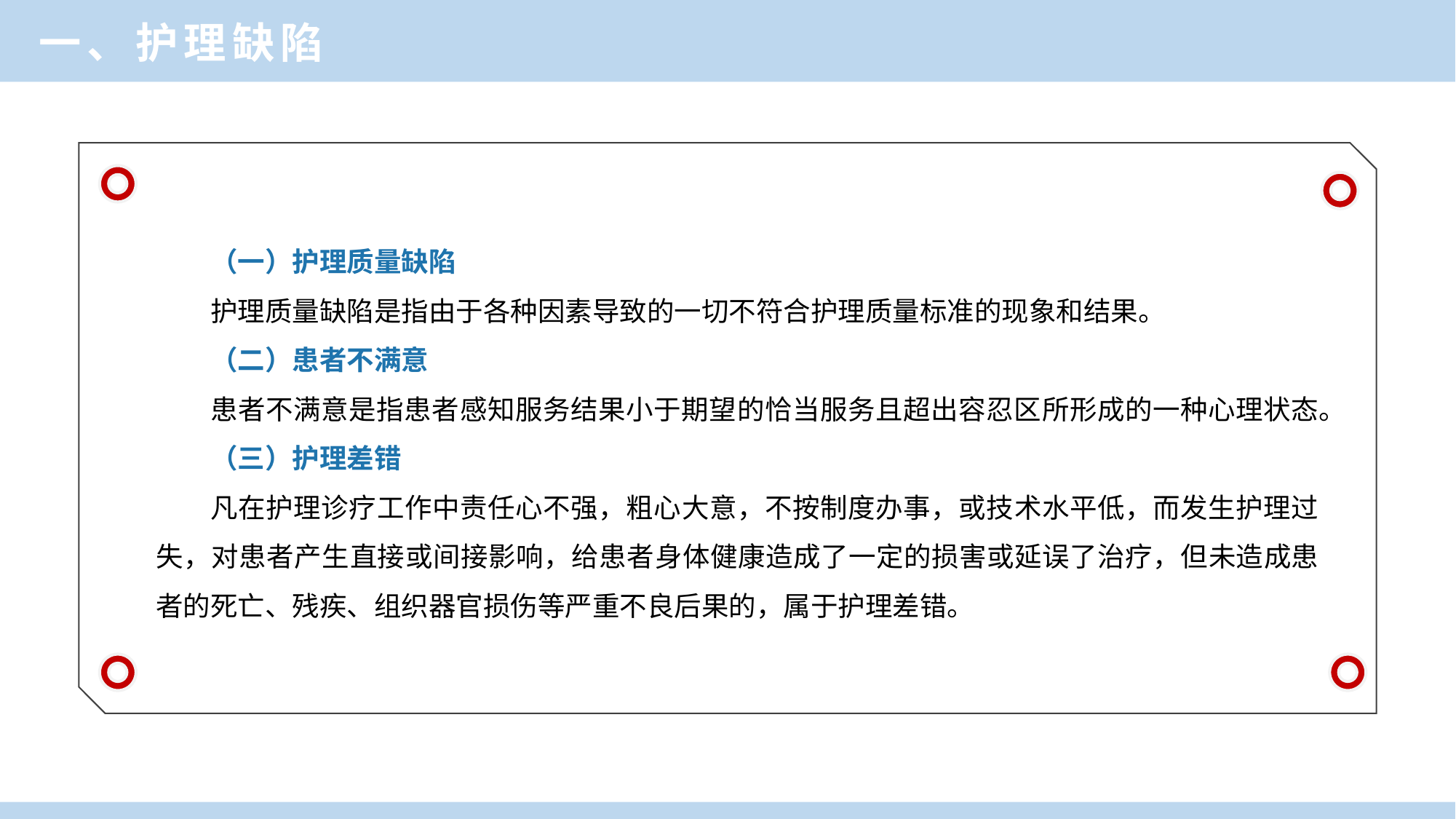

一、护理缺陷

（一）护理质量缺陷
护理质量缺陷是指由于各种因素导致的一切不符合护理质量标准的现象和结果。
（二）患者不满意
患者不满意是指患者感知服务结果小于期望的恰当服务且超出容忍区所形成的一种心理状态。
（三）护理差错
凡在护理诊疗工作中责任心不强，粗心大意，不按制度办事，或技术水平低，而发生护理过失，对患者产生直接或间接影响，给患者身体健康造成了一定的损害或延误了治疗，但未造成患者的死亡、残疾、组织器官损伤等严重不良后果的，属于护理差错。